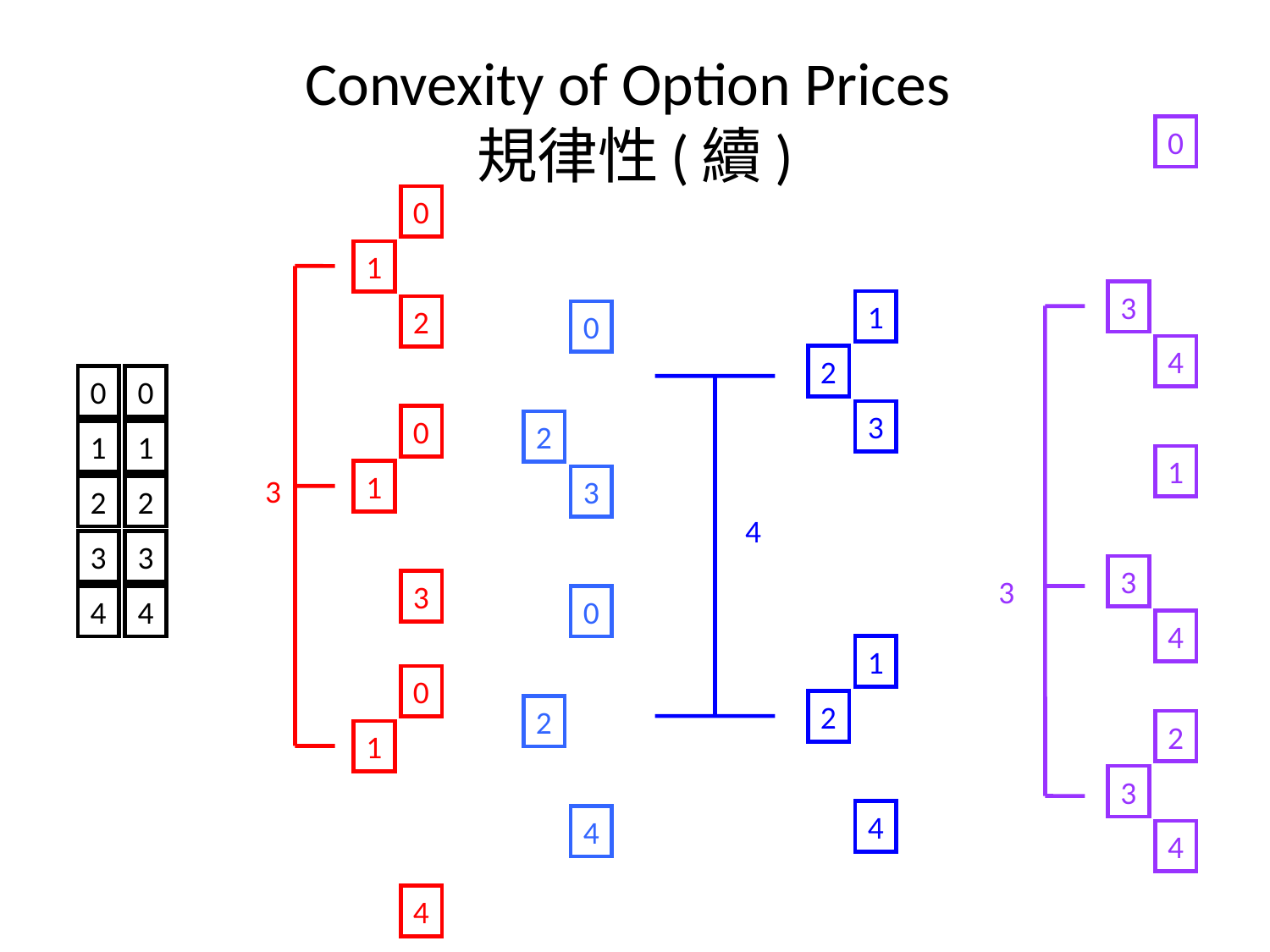

# Convexity of Option Prices 規律性(續)
0
3
4
0
1
2

1
2
3
0
2
3

0
0
1
1
2
2
3
3
4
4

0
1
3
1
3
4
3
4
3
0
2
4
1
2
4
0
1
4
2
3
4